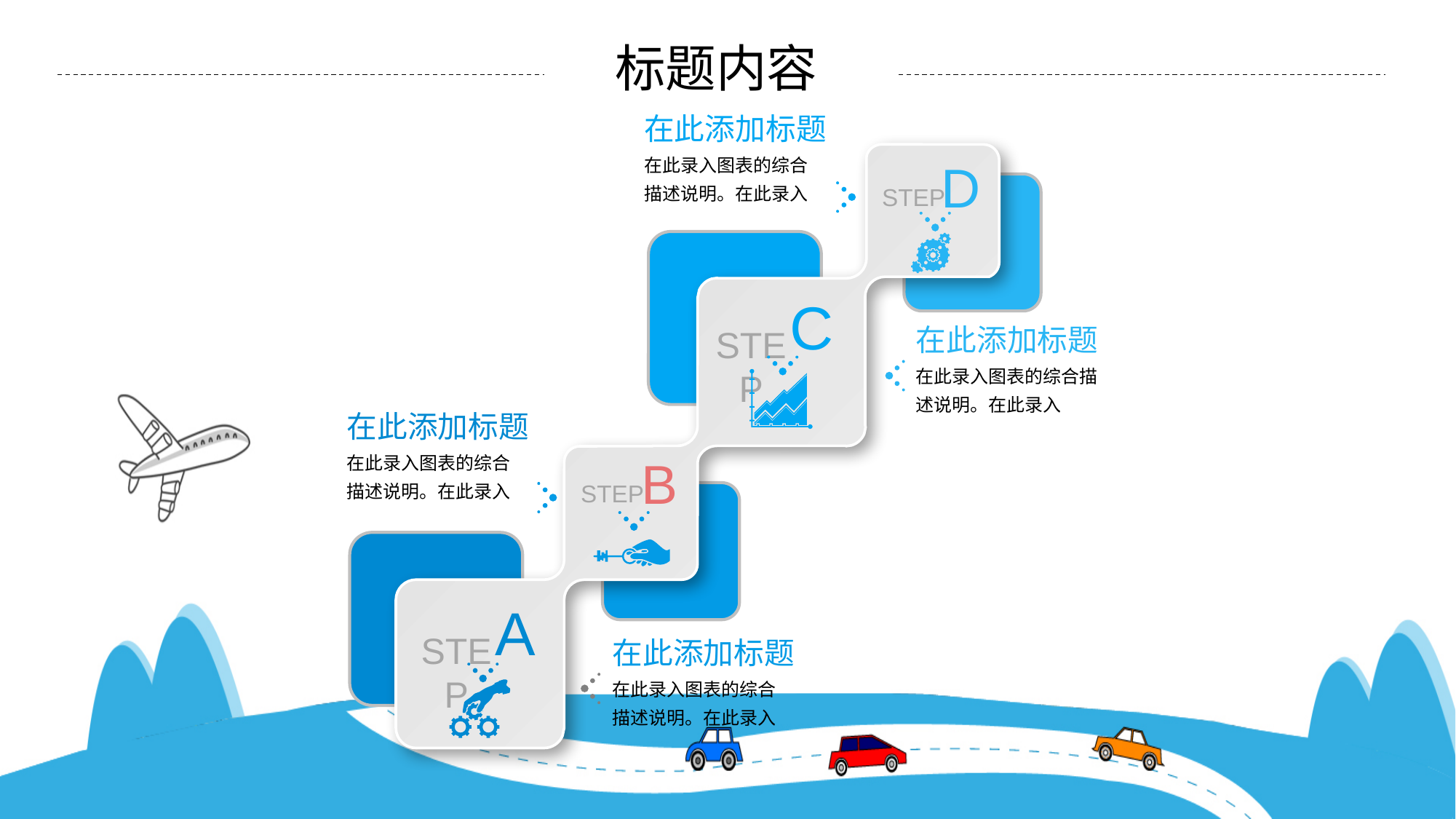

标题内容
在此添加标题
在此录入图表的综合描述说明。在此录入
D
STEP

C
STEP
在此添加标题

在此录入图表的综合描述说明。在此录入

在此添加标题
在此录入图表的综合描述说明。在此录入
B
STEP

A
STEP
在此添加标题

在此录入图表的综合描述说明。在此录入